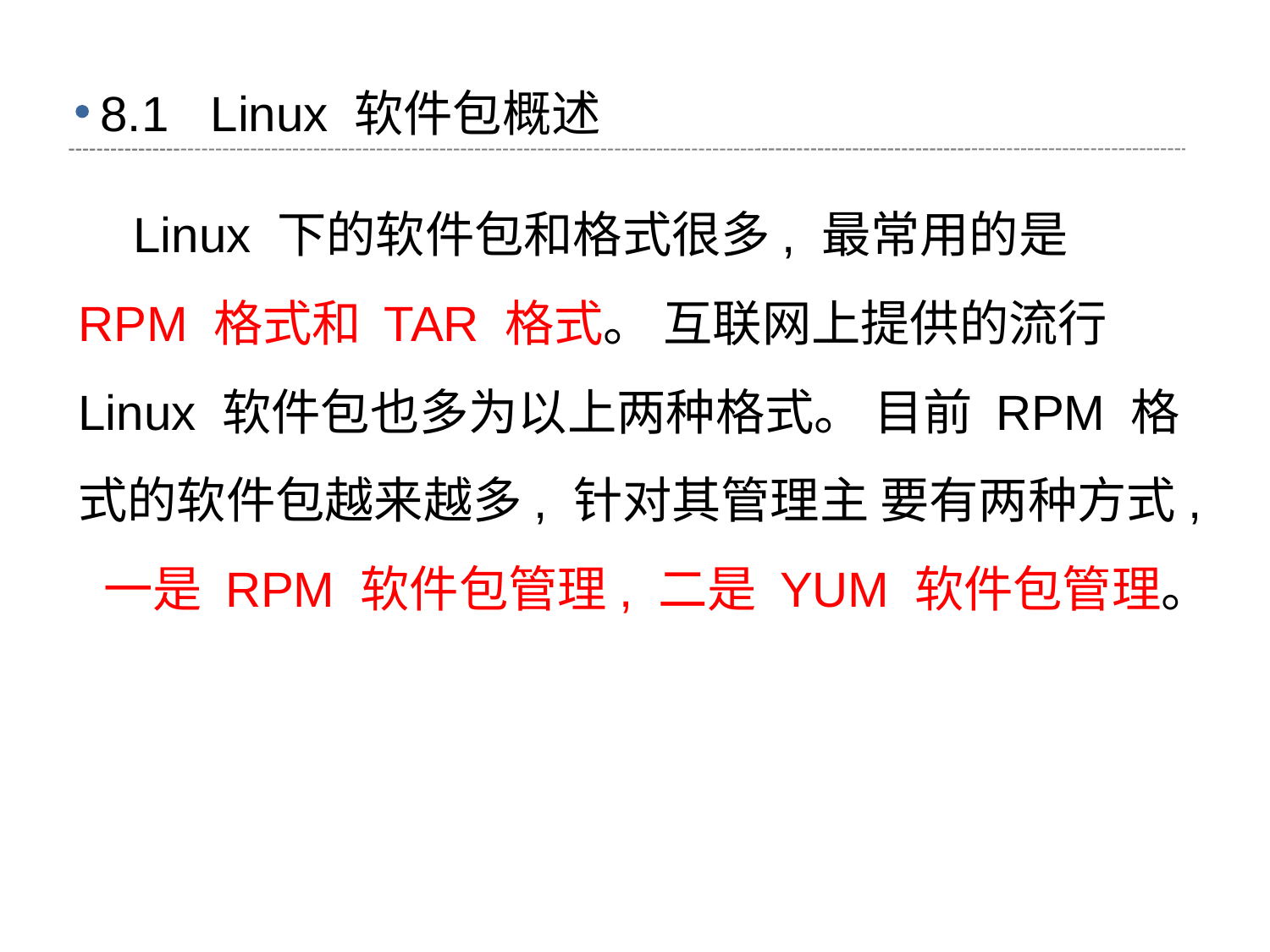

# 8.1   Linux 软件包概述
    Linux 下的软件包和格式很多, 最常用的是 RPM 格式和 TAR 格式。 互联网上提供的流行 Linux 软件包也多为以上两种格式。 目前 RPM 格式的软件包越来越多, 针对其管理主 要有两种方式, 一是 RPM 软件包管理, 二是 YUM 软件包管理。